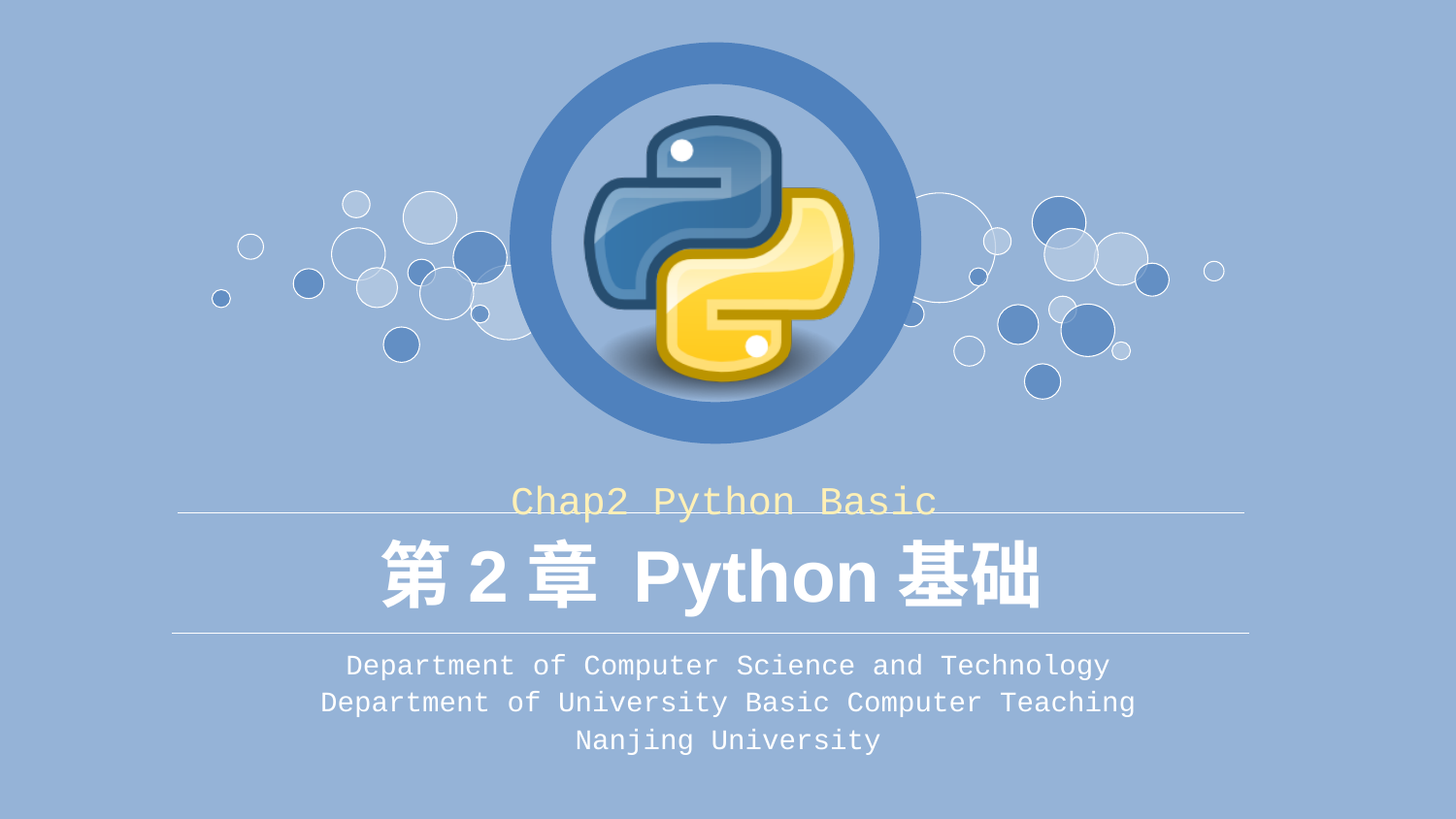

Chap2 Python Basic
# 第2章 Python基础
Department of Computer Science and Technology
Department of University Basic Computer Teaching
Nanjing University